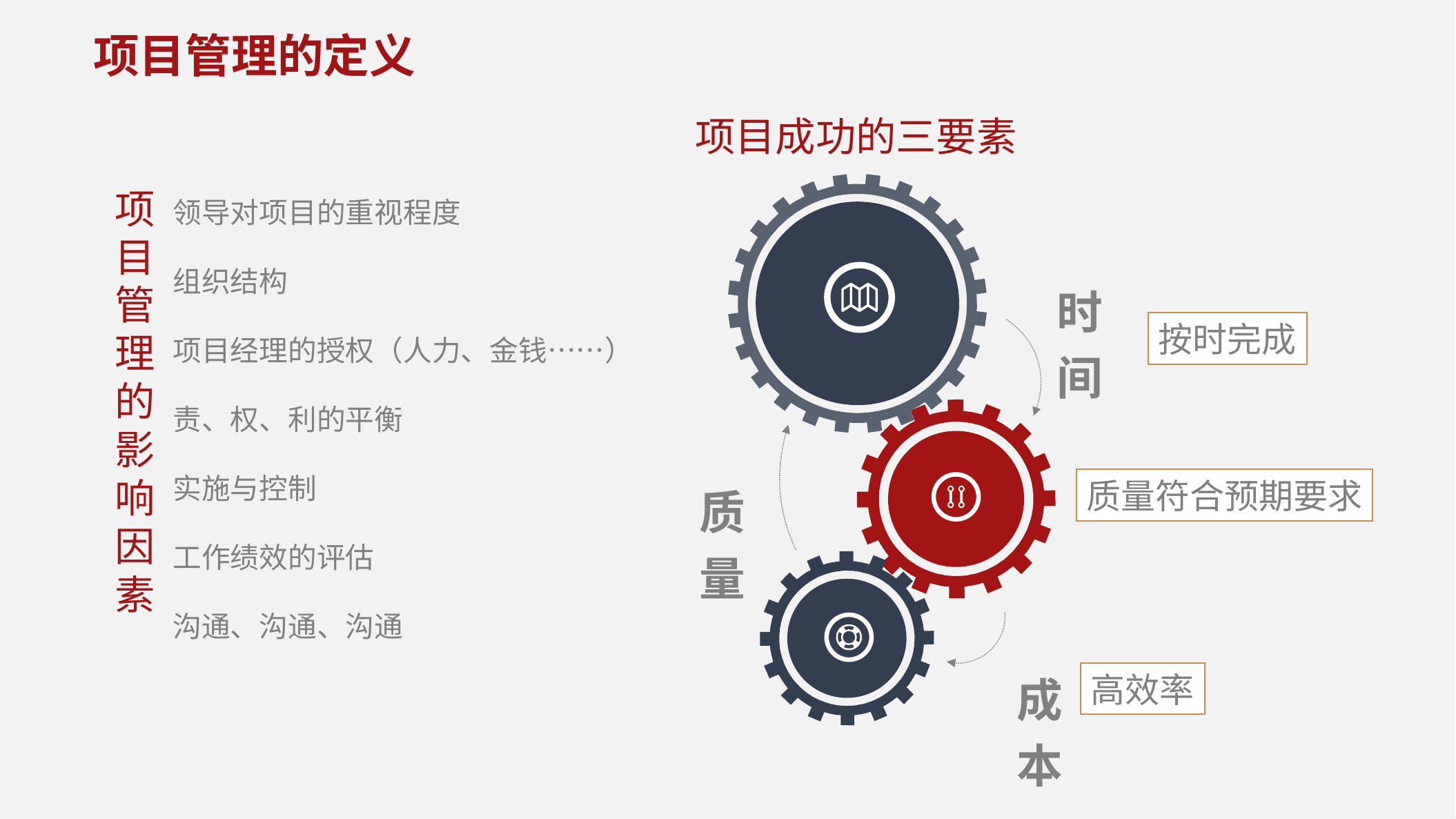

项目管理的定义
项目成功的三要素
领导对项目的重视程度
组织结构
项目经理的授权（人力、金钱……）
责、权、利的平衡
实施与控制
工作绩效的评估
沟通、沟通、沟通
项目管理的影响因素

时间
按时完成

质量
质量符合预期要求

成本
高效率